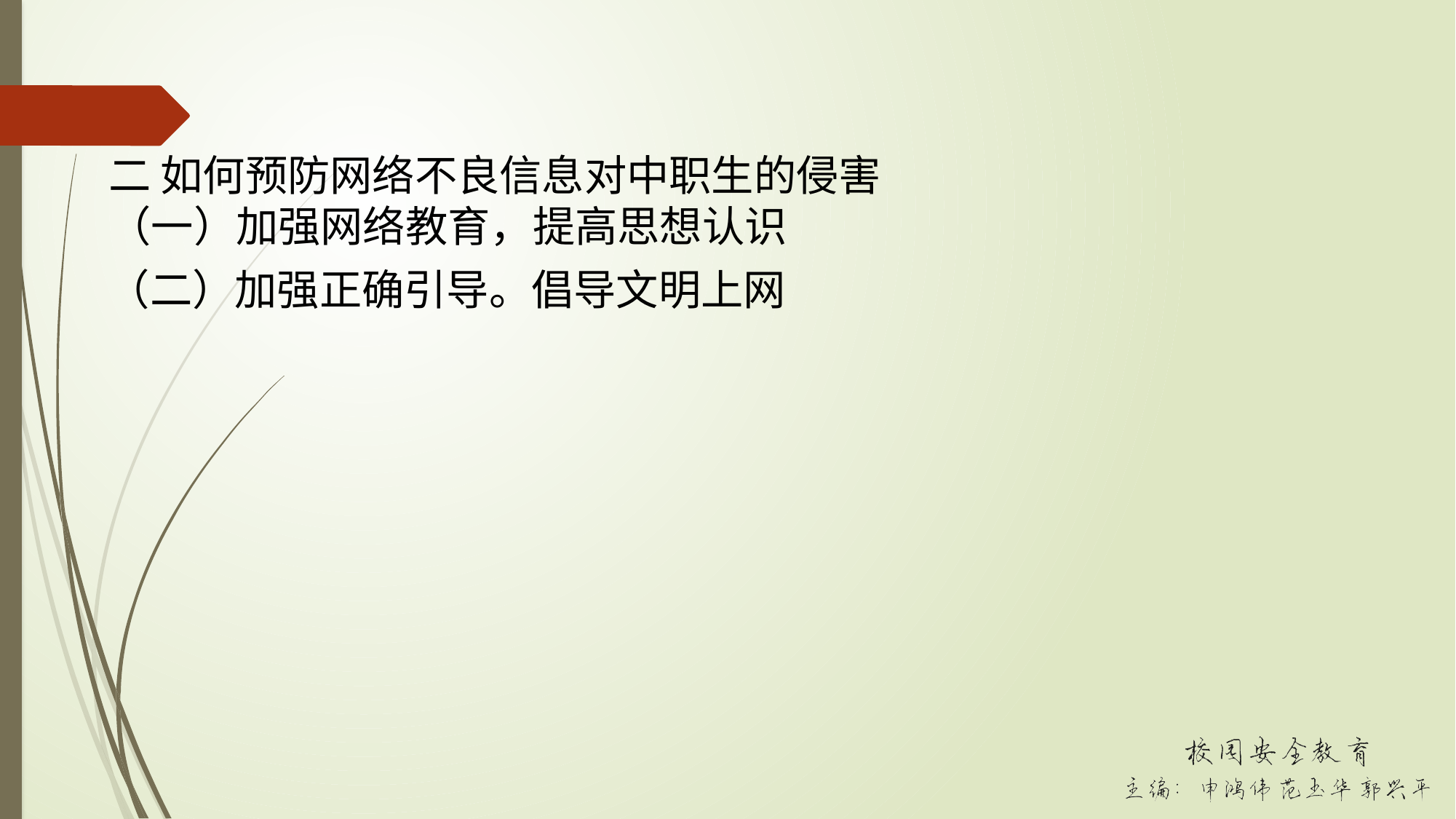

二 如何预防网络不良信息对中职生的侵害
（一）加强网络教育，提高思想认识
（二）加强正确引导。倡导文明上网